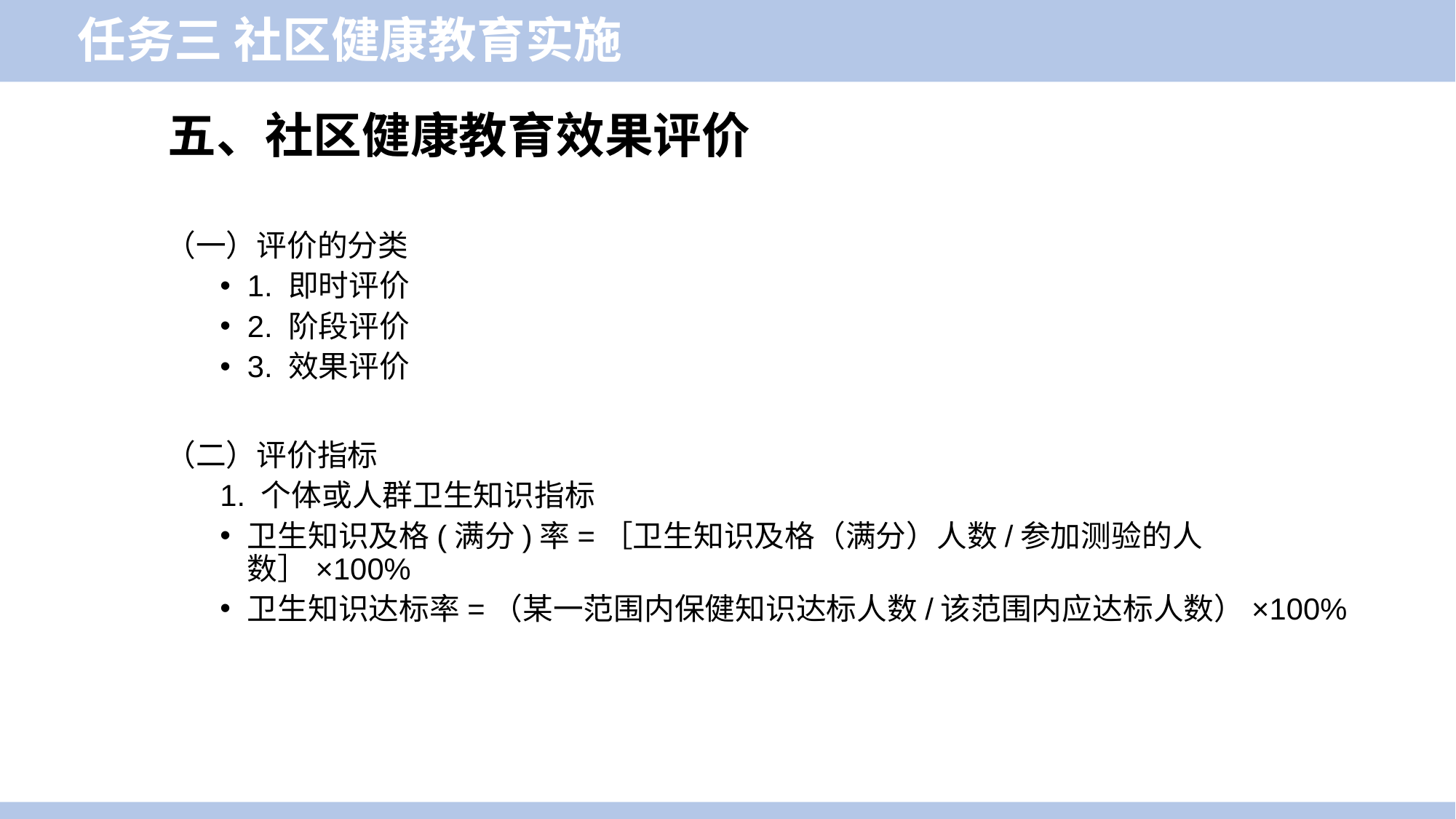

任务三 社区健康教育实施
五、社区健康教育效果评价
（一）评价的分类
1. 即时评价
2. 阶段评价
3. 效果评价

（二）评价指标
1. 个体或人群卫生知识指标
卫生知识及格(满分)率=［卫生知识及格（满分）人数/参加测验的人数］×100%
卫生知识达标率=（某一范围内保健知识达标人数/该范围内应达标人数）×100%